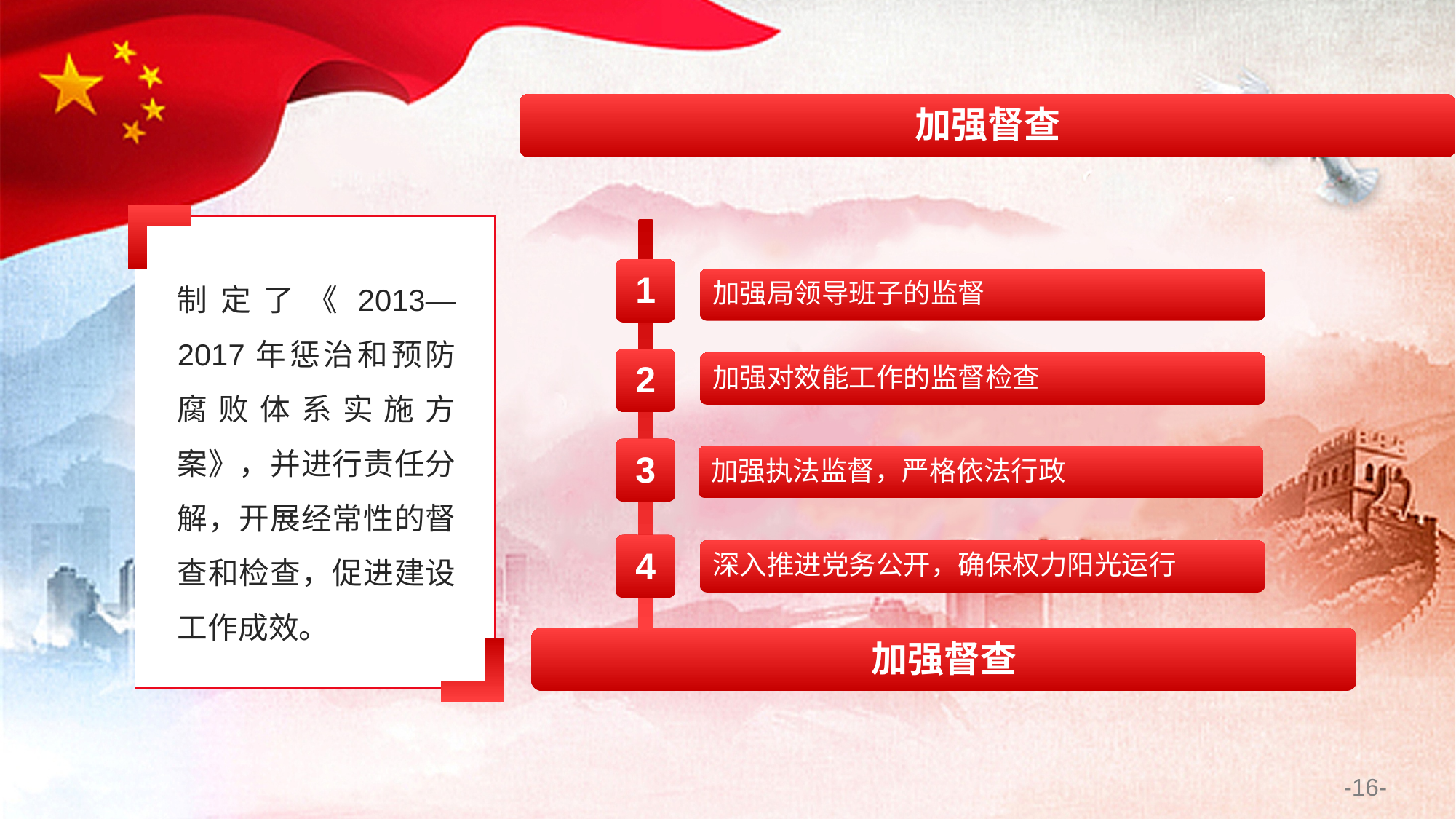

加强督查

制定了《2013—2017年惩治和预防腐败体系实施方案》，并进行责任分解，开展经常性的督查和检查，促进建设工作成效。
1
加强局领导班子的监督

2
加强对效能工作的监督检查
3
加强执法监督，严格依法行政
4
深入推进党务公开，确保权力阳光运行
加强督查